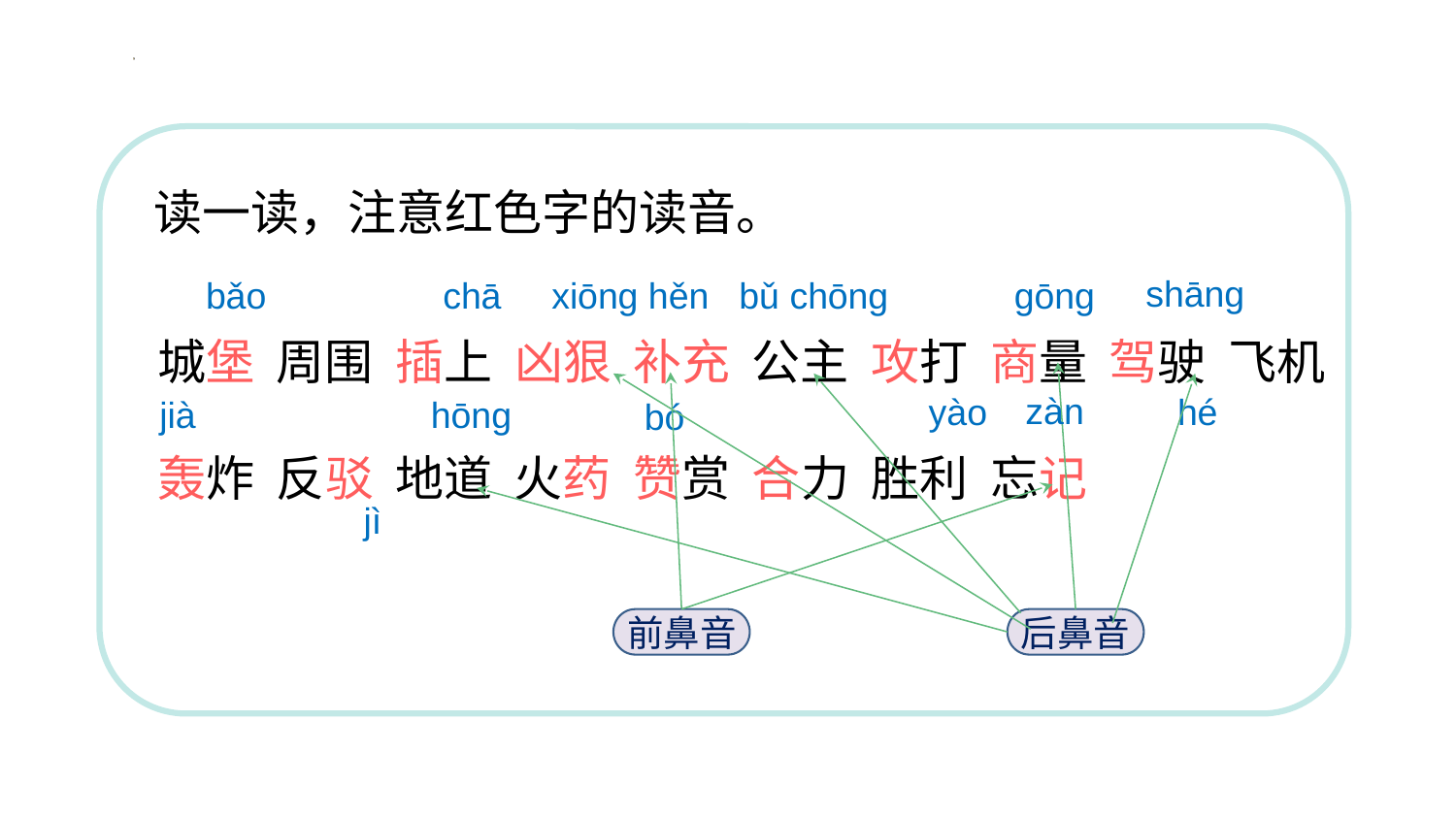

读一读，注意红色字的读音。
shāng
bǎo
chā
xiōng hěn
bǔ chōng
gōng
城堡  周围  插上  凶狠  补充  公主  攻打  商量  驾驶  飞机  轰炸  反驳  地道  火药  赞赏  合力  胜利  忘记
zàn
yào
hé
jià
hōng
bó
jì
前鼻音
后鼻音